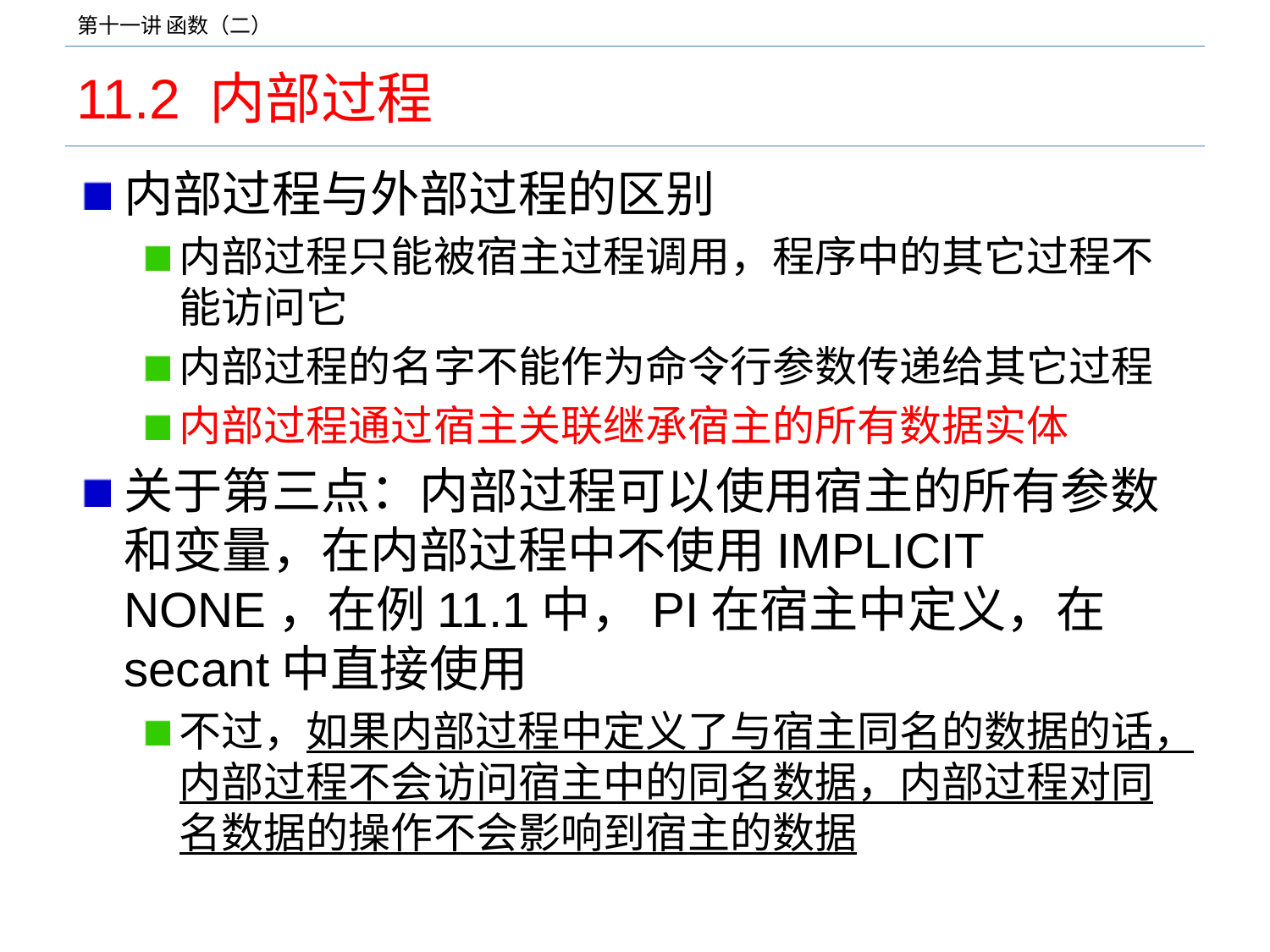

# 11.2 内部过程
内部过程与外部过程的区别
内部过程只能被宿主过程调用，程序中的其它过程不能访问它
内部过程的名字不能作为命令行参数传递给其它过程
内部过程通过宿主关联继承宿主的所有数据实体
关于第三点：内部过程可以使用宿主的所有参数和变量，在内部过程中不使用IMPLICIT NONE，在例11.1中，PI在宿主中定义，在secant中直接使用
不过，如果内部过程中定义了与宿主同名的数据的话，内部过程不会访问宿主中的同名数据，内部过程对同名数据的操作不会影响到宿主的数据